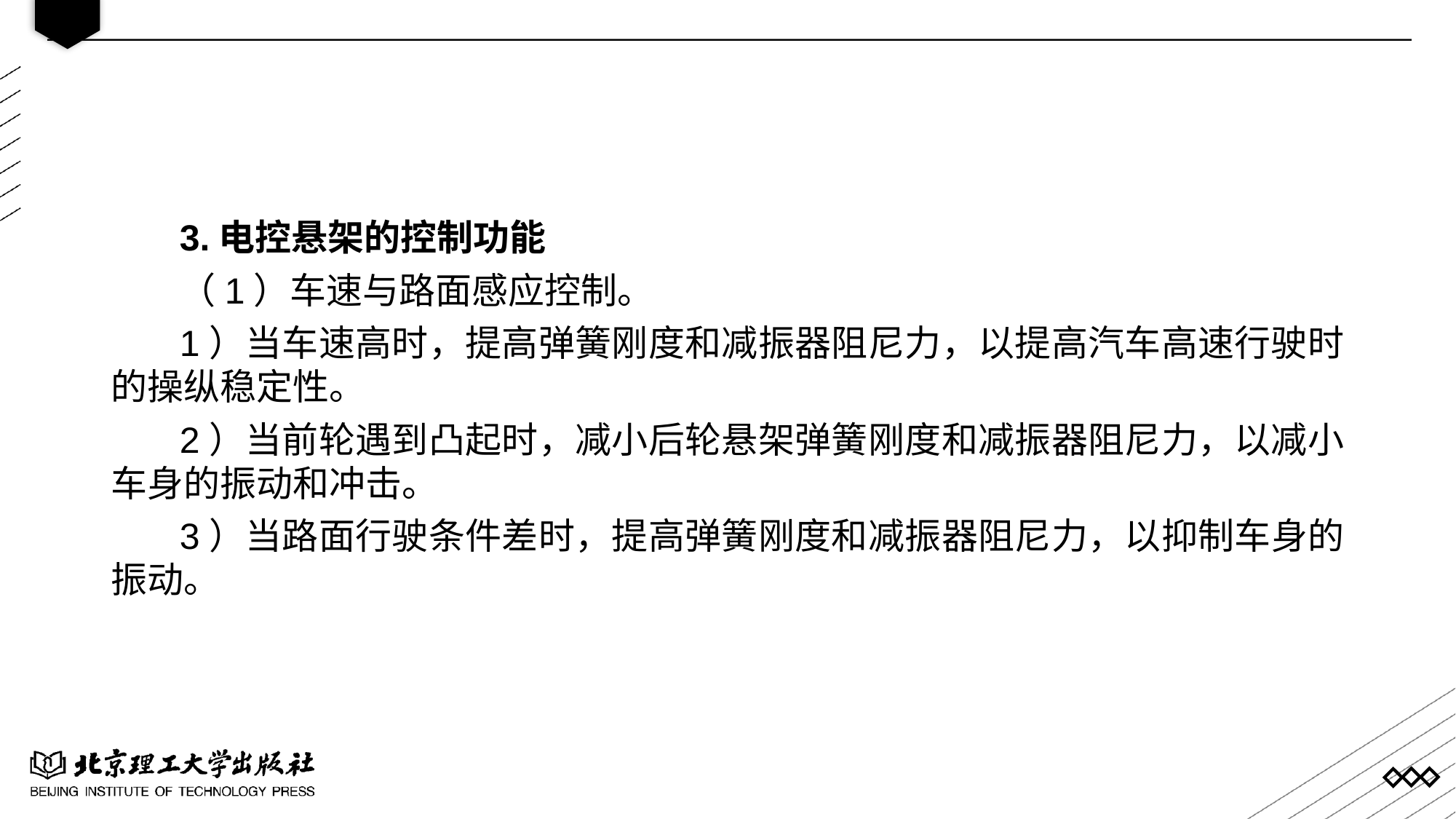

3.电控悬架的控制功能
（1）车速与路面感应控制。
1）当车速高时，提高弹簧刚度和减振器阻尼力，以提高汽车高速行驶时的操纵稳定性。
2）当前轮遇到凸起时，减小后轮悬架弹簧刚度和减振器阻尼力，以减小车身的振动和冲击。
3）当路面行驶条件差时，提高弹簧刚度和减振器阻尼力，以抑制车身的振动。